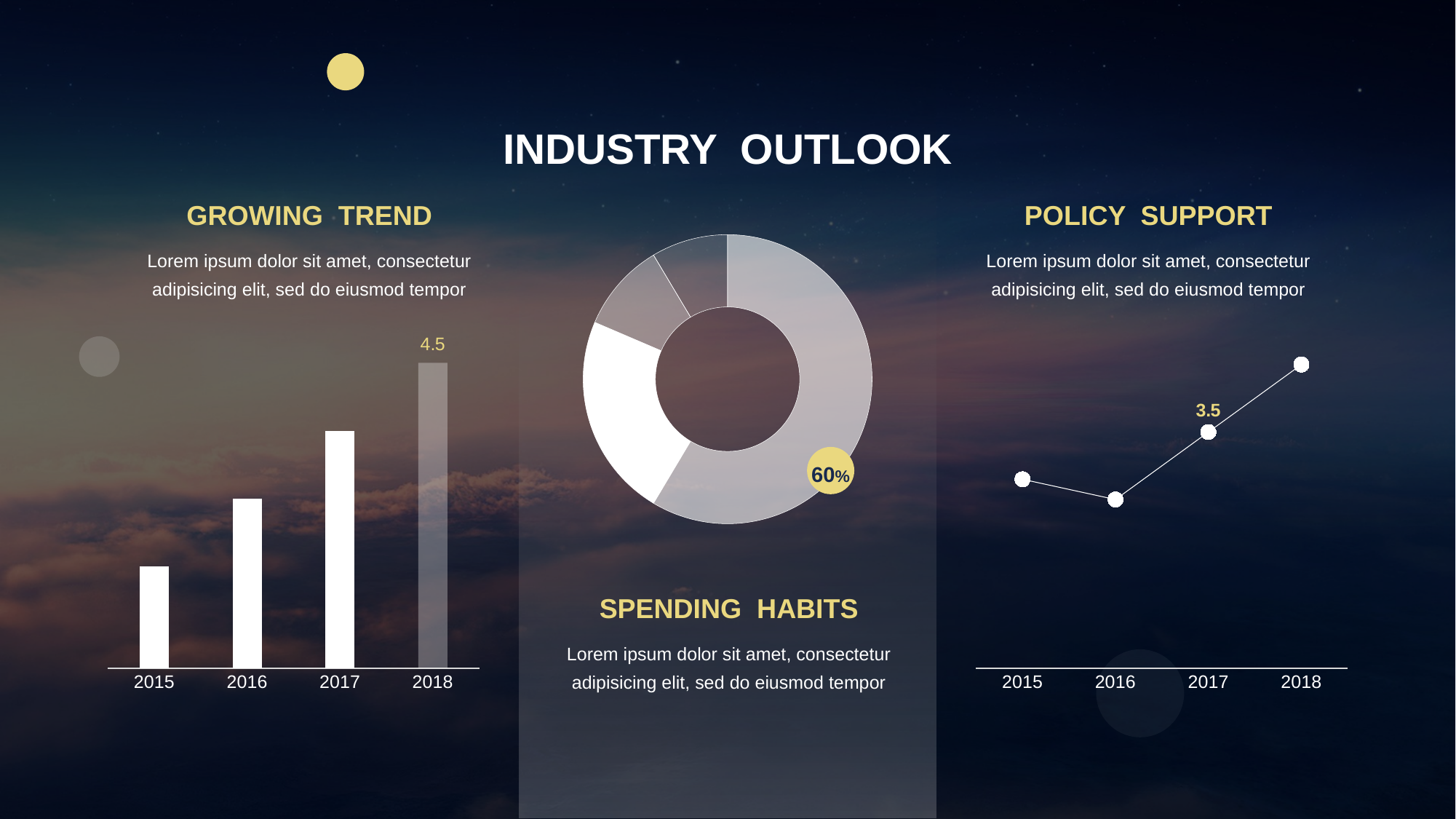

INDUSTRY  OUTLOOK
GROWING  TREND
POLICY  SUPPORT

### Chart

| Category | 销售额 |
|---|---|
| 第一季度 | 8.2 |
| 第二季度 | 3.2 |
| 第三季度 | 1.4 |
| 第四季度 | 1.2 |
Lorem ipsum dolor sit amet, consectetur adipisicing elit, sed do eiusmod tempor
Lorem ipsum dolor sit amet, consectetur adipisicing elit, sed do eiusmod tempor

### Chart

| Category | 系列 1 |
|---|---|
| 2015 | 1.5 |
| 2016 | 2.5 |
| 2017 | 3.5 |
| 2018 | 4.5 |

### Chart

| Category | 系列 1 |
|---|---|
| 2015 | 2.8 |
| 2016 | 2.5 |
| 2017 | 3.5 |
| 2018 | 4.5 |

60%
SPENDING  HABITS
Lorem ipsum dolor sit amet, consectetur adipisicing elit, sed do eiusmod tempor